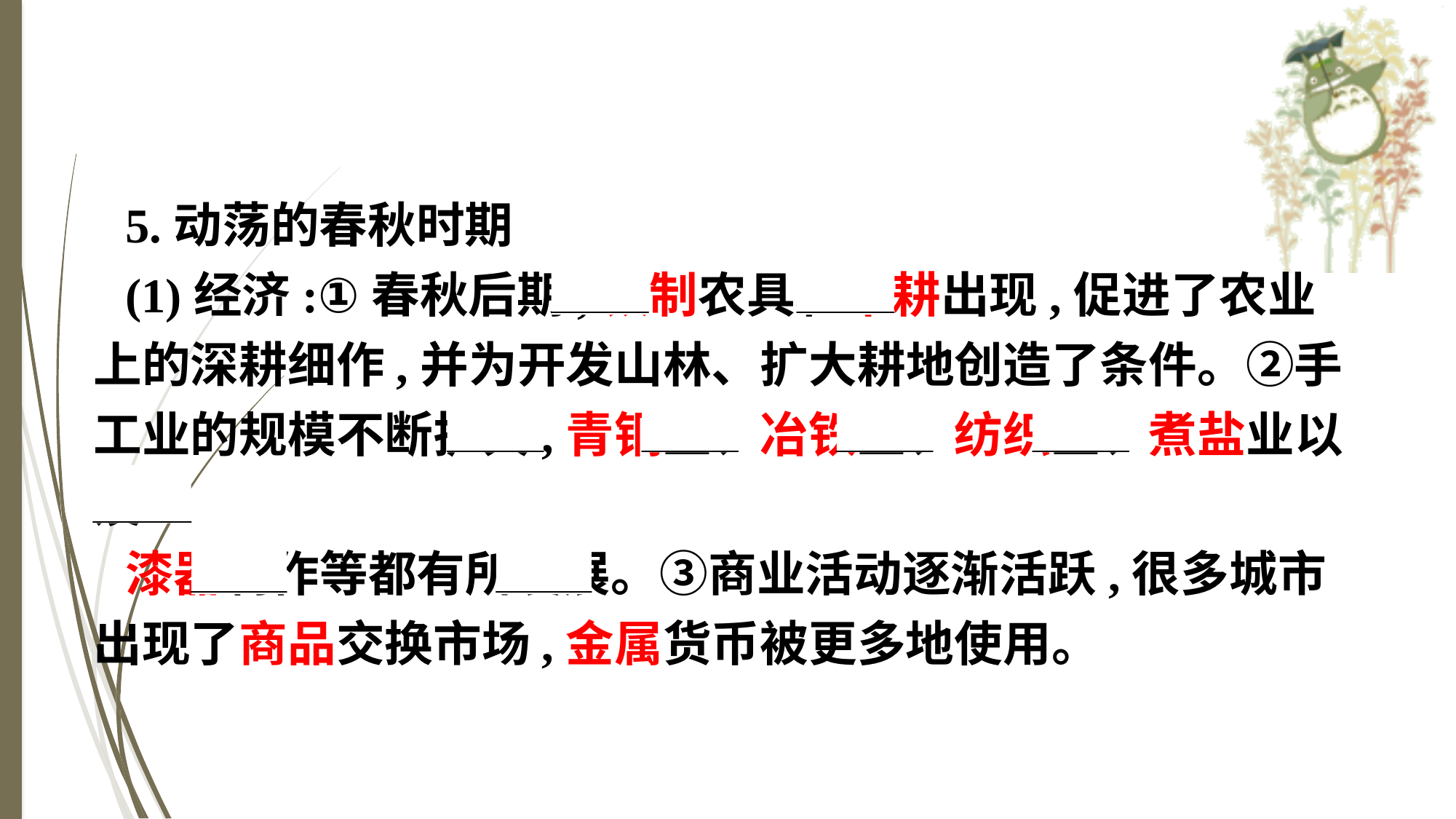

5.动荡的春秋时期
(1)经济:①春秋后期,铁制农具和牛耕出现,促进了农业上的深耕细作,并为开发山林、扩大耕地创造了条件。②手工业的规模不断扩大,青铜业、冶铁业、纺织业、煮盐业以及
漆器制作等都有所发展。③商业活动逐渐活跃,很多城市出现了商品交换市场,金属货币被更多地使用。